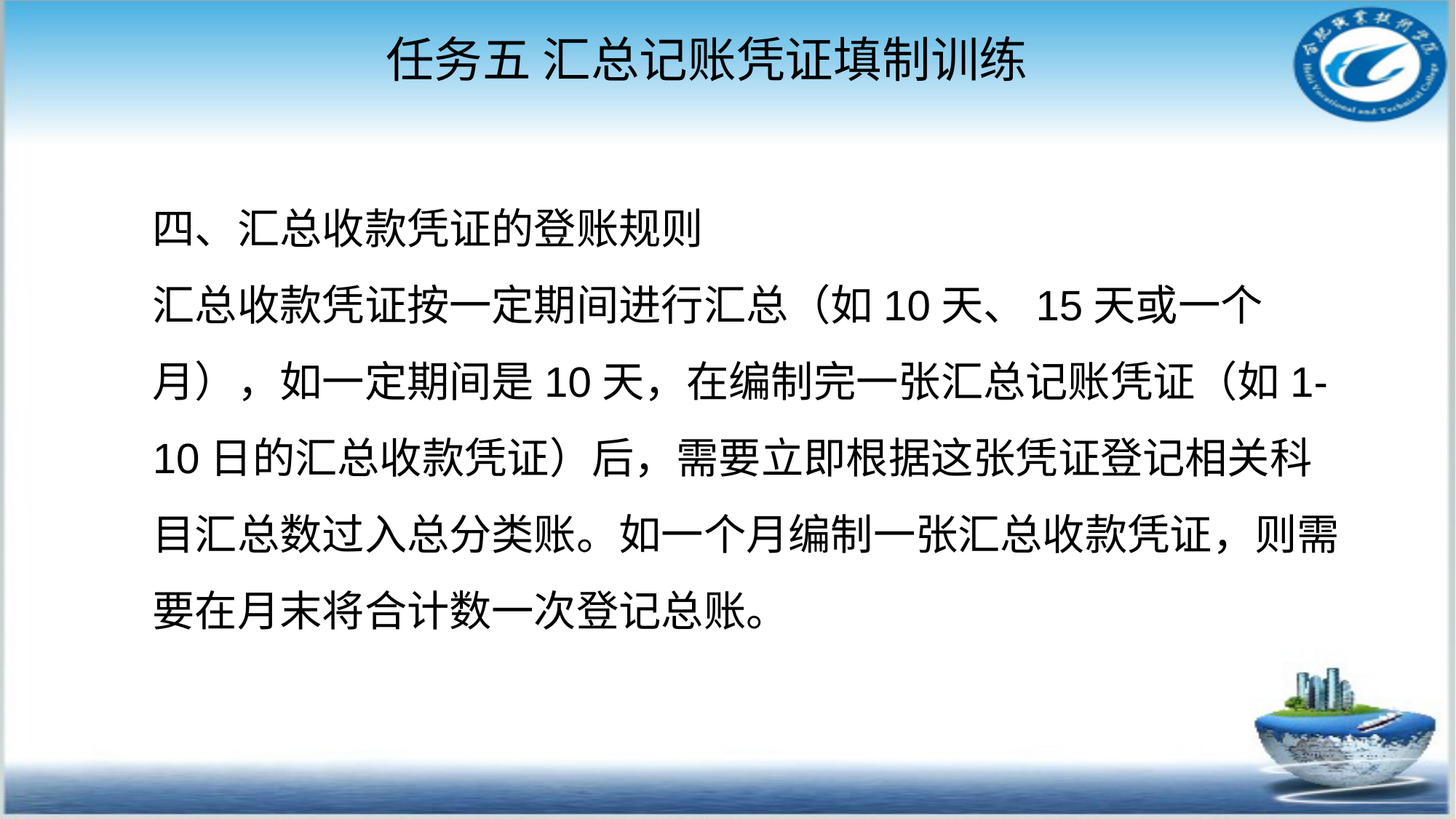

任务五 汇总记账凭证填制训练
四、汇总收款凭证的登账规则
汇总收款凭证按一定期间进行汇总（如10天、15天或一个月），如一定期间是10天，在编制完一张汇总记账凭证（如1-10日的汇总收款凭证）后，需要立即根据这张凭证登记相关科目汇总数过入总分类账。如一个月编制一张汇总收款凭证，则需要在月末将合计数一次登记总账。